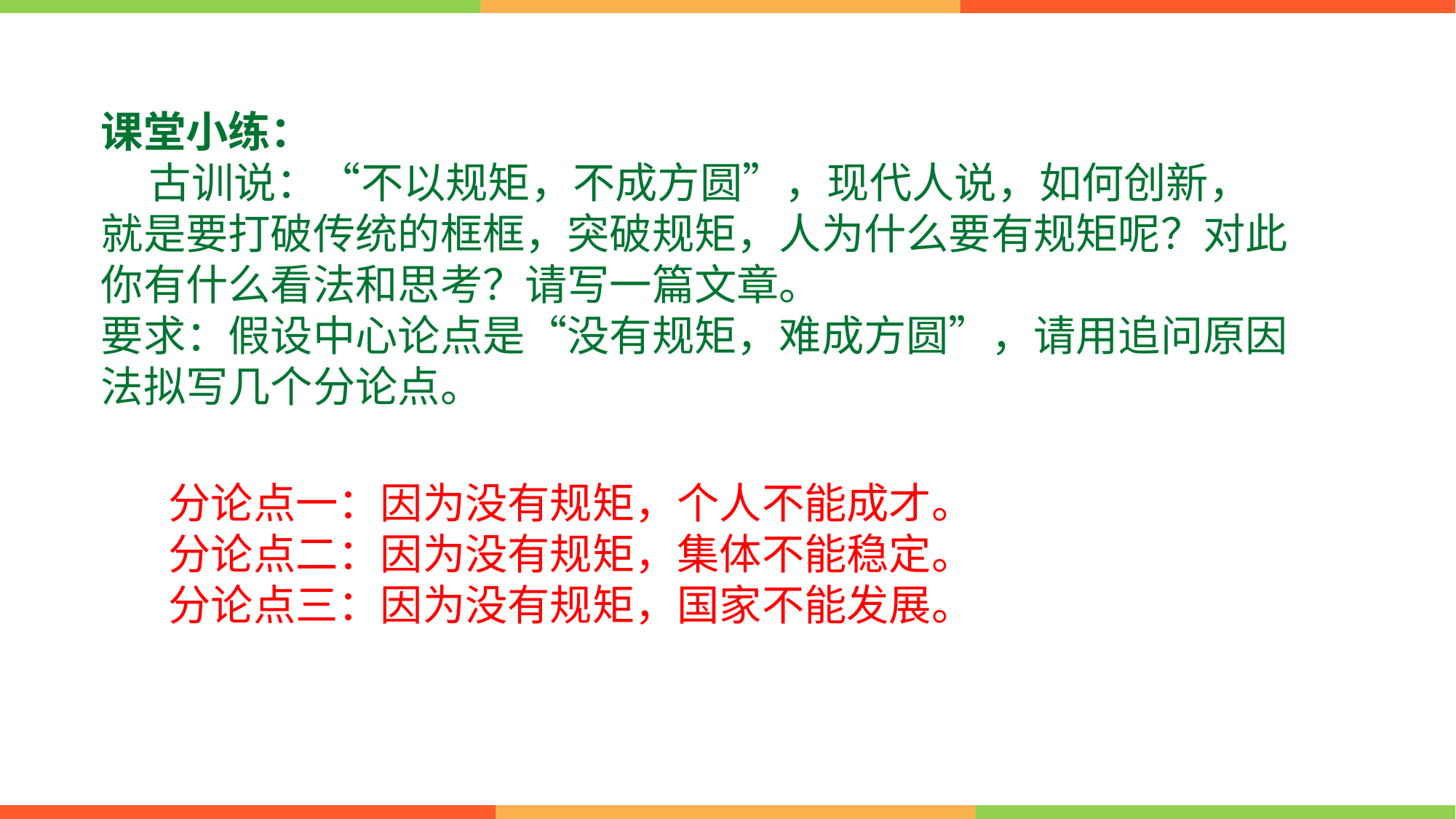

课堂小练：
    古训说：“不以规矩，不成方圆”，现代人说，如何创新，就是要打破传统的框框，突破规矩，人为什么要有规矩呢？对此你有什么看法和思考？请写一篇文章。
要求：假设中心论点是“没有规矩，难成方圆”，请用追问原因法拟写几个分论点。

分论点一：因为没有规矩，个人不能成才。
分论点二：因为没有规矩，集体不能稳定。
分论点三：因为没有规矩，国家不能发展。